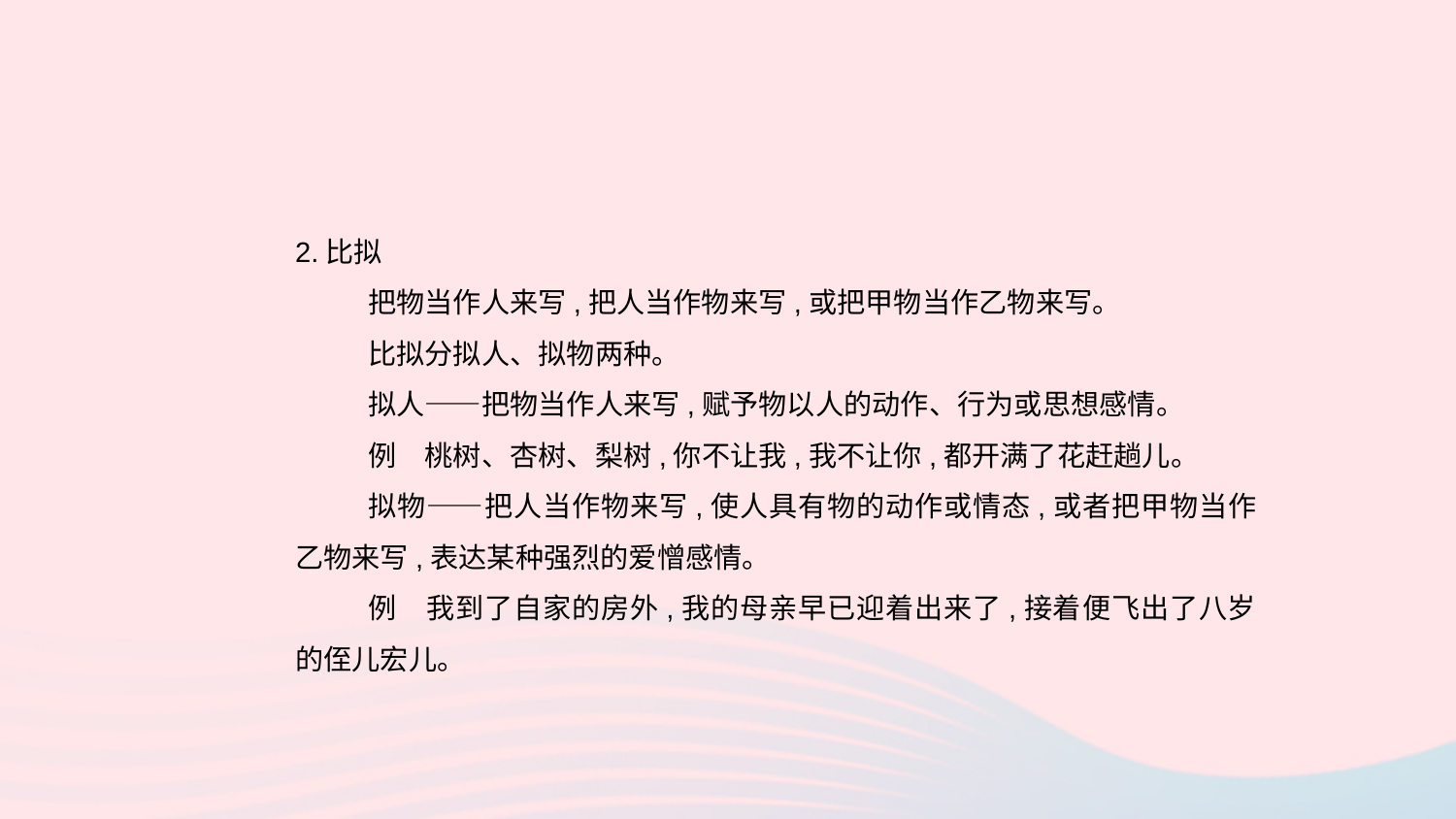

2.比拟
把物当作人来写,把人当作物来写,或把甲物当作乙物来写。
比拟分拟人、拟物两种。
拟人——把物当作人来写,赋予物以人的动作、行为或思想感情。
例　桃树、杏树、梨树,你不让我,我不让你,都开满了花赶趟儿。
拟物——把人当作物来写,使人具有物的动作或情态,或者把甲物当作乙物来写,表达某种强烈的爱憎感情。
例　我到了自家的房外,我的母亲早已迎着出来了,接着便飞出了八岁的侄儿宏儿。